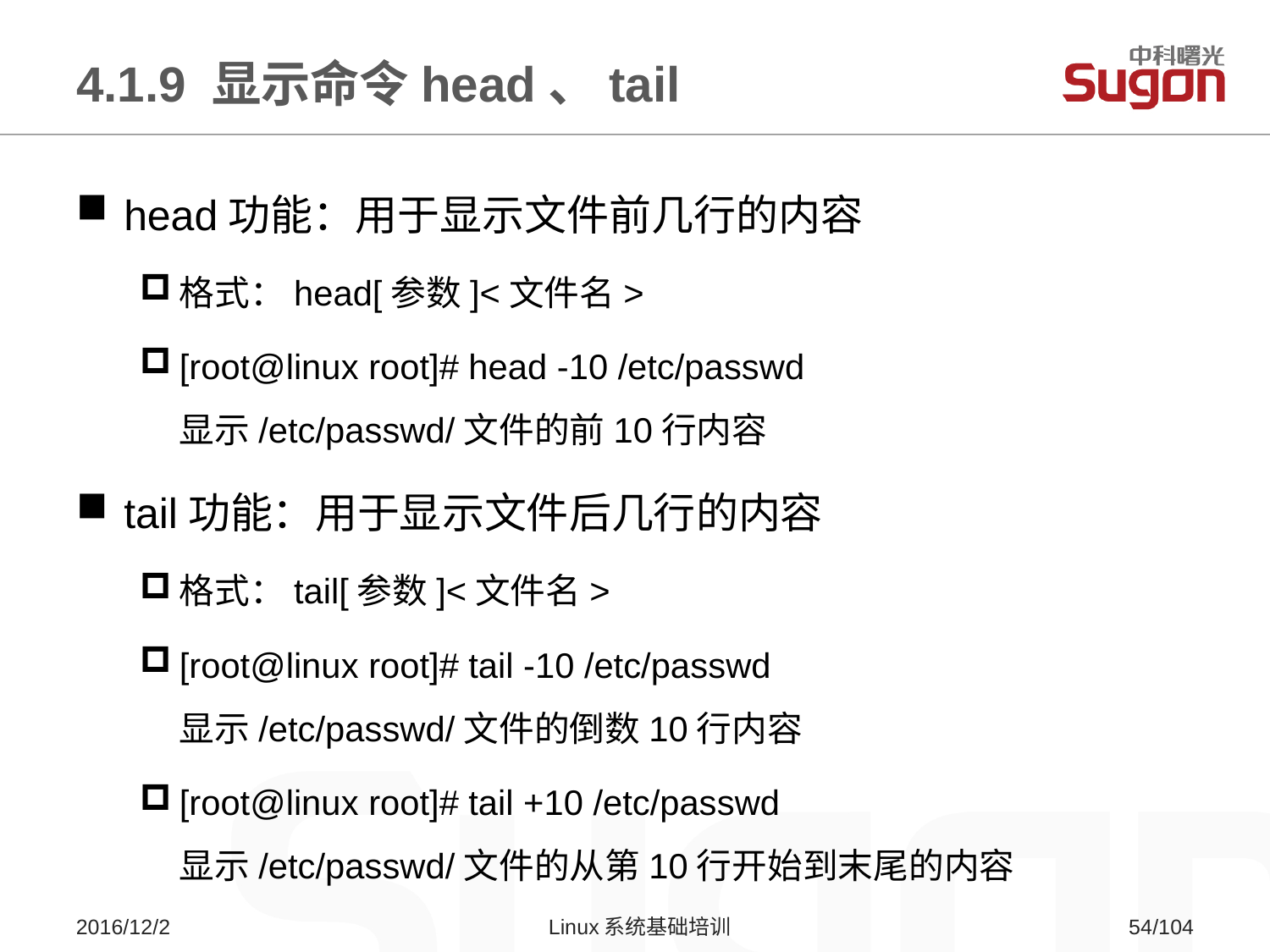

# 4.1.9 显示命令head、tail
head功能：用于显示文件前几行的内容
格式：head[参数]<文件名>
[root@linux root]# head -10 /etc/passwd
显示/etc/passwd/文件的前10行内容
tail功能：用于显示文件后几行的内容
格式：tail[参数]<文件名>
[root@linux root]# tail -10 /etc/passwd
显示/etc/passwd/文件的倒数10行内容
[root@linux root]# tail +10 /etc/passwd
显示/etc/passwd/文件的从第10行开始到末尾的内容